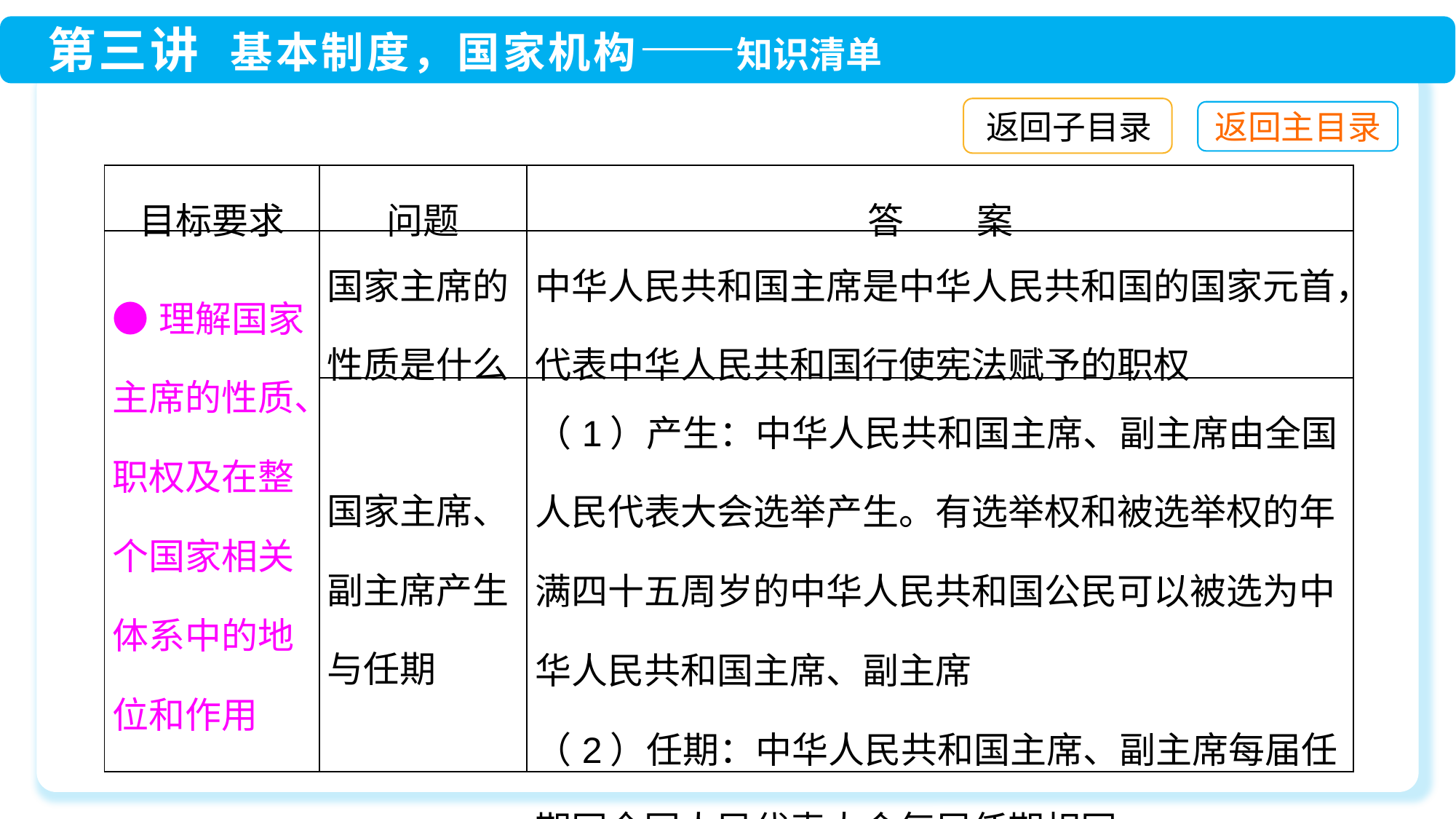

返回子目录
| 目标要求 | 问题 | 答　　案 |
| --- | --- | --- |
| ●理解国家主席的性质、职权及在整个国家相关体系中的地位和作用 | 国家主席的性质是什么 | 中华人民共和国主席是中华人民共和国的国家元首，代表中华人民共和国行使宪法赋予的职权 |
|  | 国家主席、副主席产生与任期 | （1）产生：中华人民共和国主席、副主席由全国人民代表大会选举产生。有选举权和被选举权的年满四十五周岁的中华人民共和国公民可以被选为中华人民共和国主席、副主席 （2）任期：中华人民共和国主席、副主席每届任期同全国人民代表大会每届任期相同 |